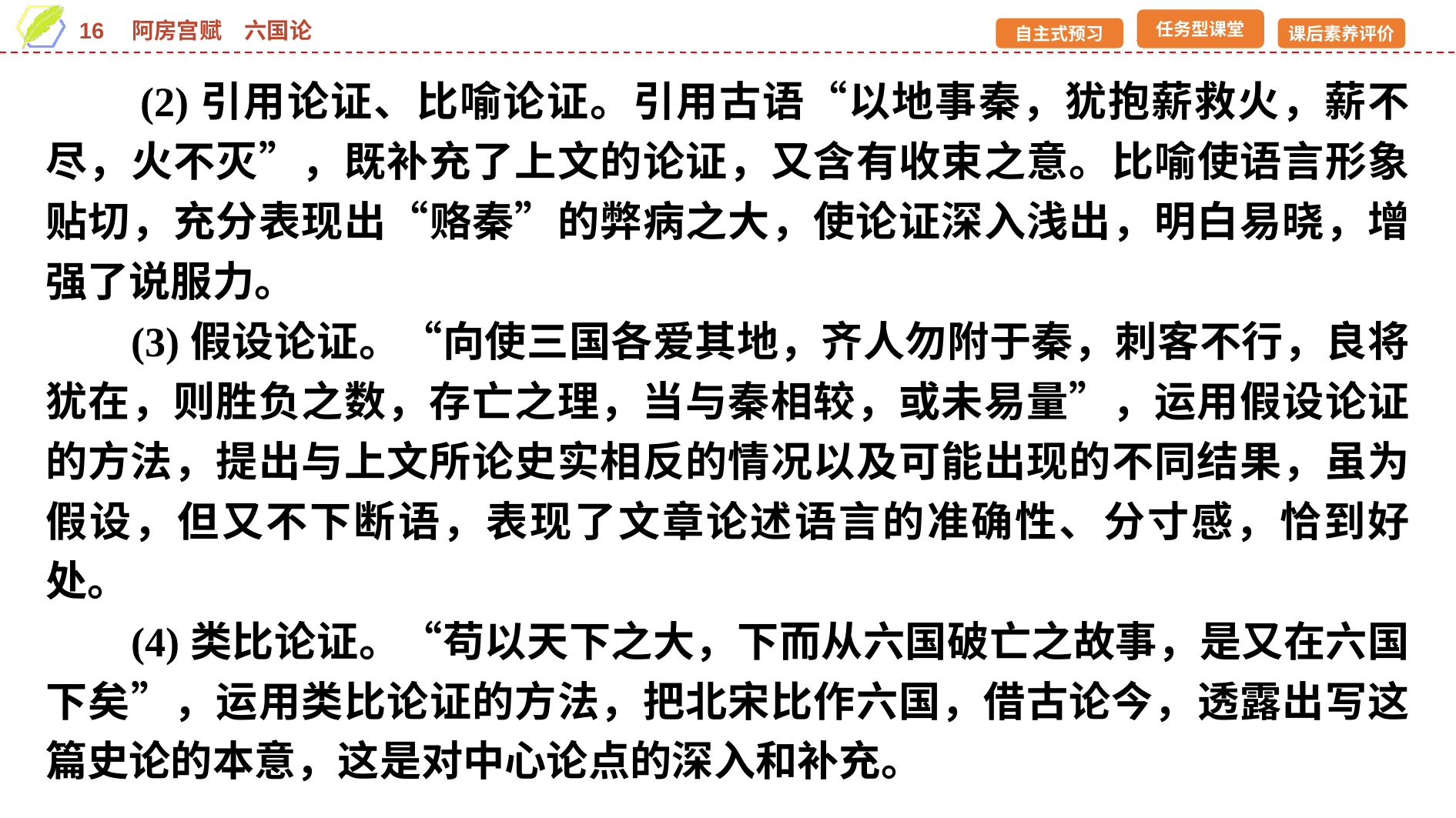

(2)引用论证、比喻论证。引用古语“以地事秦，犹抱薪救火，薪不尽，火不灭”，既补充了上文的论证，又含有收束之意。比喻使语言形象贴切，充分表现出“赂秦”的弊病之大，使论证深入浅出，明白易晓，增强了说服力。
        (3)假设论证。“向使三国各爱其地，齐人勿附于秦，刺客不行，良将犹在，则胜负之数，存亡之理，当与秦相较，或未易量”，运用假设论证的方法，提出与上文所论史实相反的情况以及可能出现的不同结果，虽为假设，但又不下断语，表现了文章论述语言的准确性、分寸感，恰到好处。
        (4)类比论证。“苟以天下之大，下而从六国破亡之故事，是又在六国下矣”，运用类比论证的方法，把北宋比作六国，借古论今，透露出写这篇史论的本意，这是对中心论点的深入和补充。